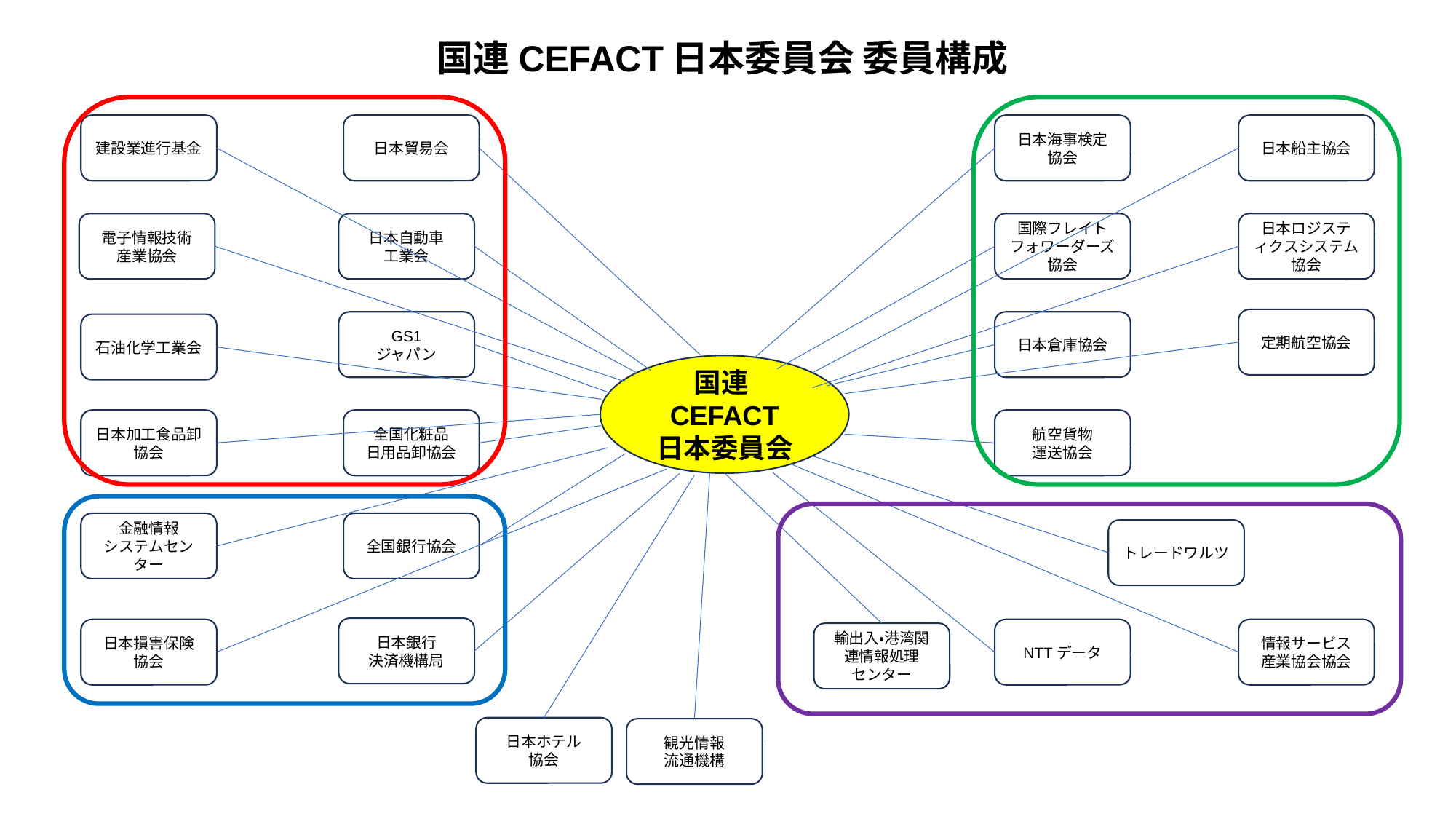

国連CEFACT日本委員会 委員構成

建設業進行基金
日本貿易会
日本海事検定
協会
日本船主協会
電子情報技術
産業協会
日本自動車
工業会
国際フレイトフォワーダーズ
協会
日本ロジステ
ィクスシステム協会
定期航空協会
GS1
ジャパン
日本倉庫協会
石油化学工業会
国連CEFACT
日本委員会
日本加工食品卸協会
全国化粧品
日用品卸協会
航空貨物
運送協会

全国銀行協会
金融情報
システムセンター
トレードワルツ
日本銀行
決済機構局
日本損害保険
協会
NTTデータ
情報サービス
産業協会協会
輸出入・港湾関連情報処理
センター
日本ホテル
協会
観光情報
流通機構